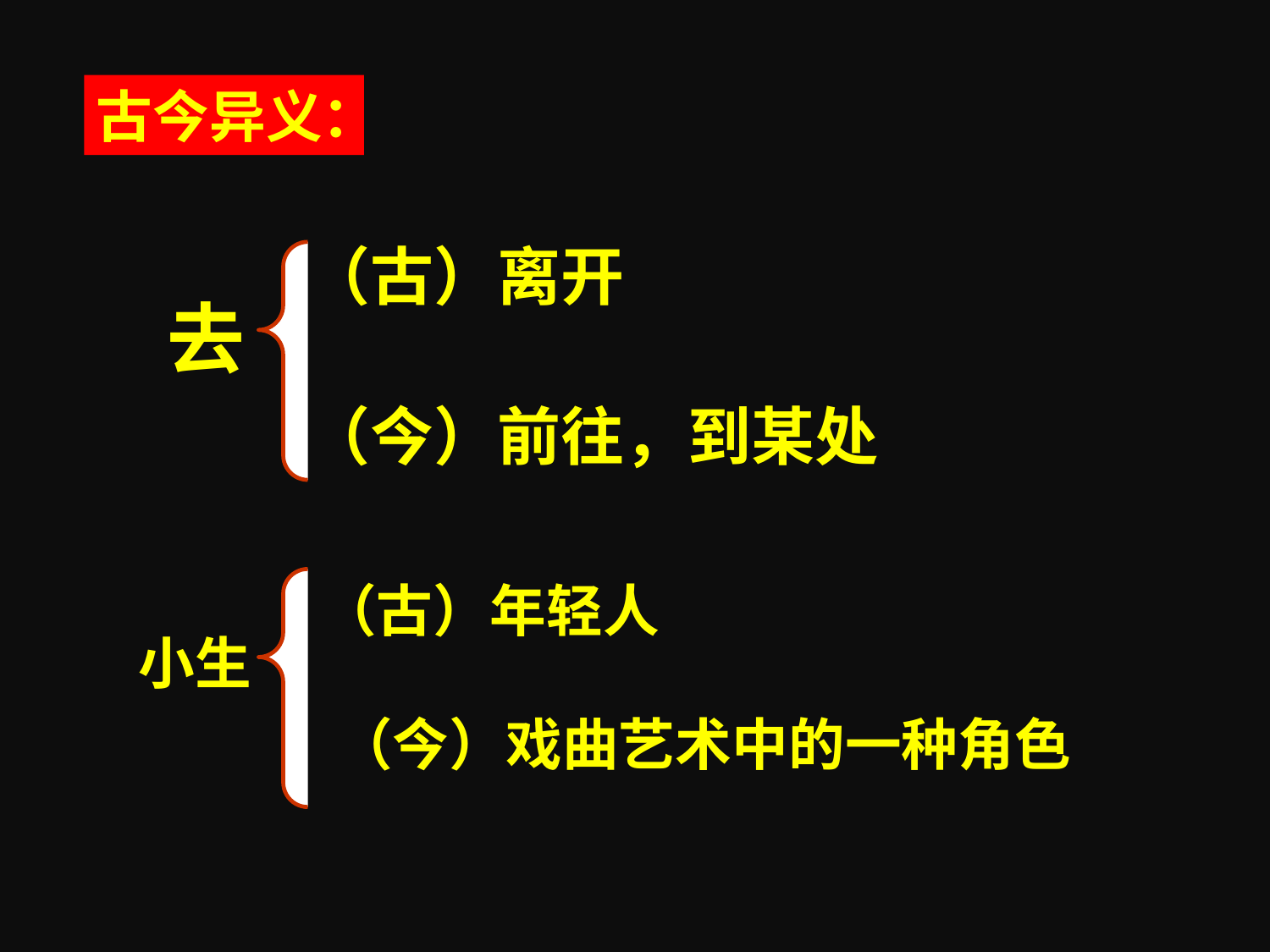

古今异义：
（古）离开

去
（今）前往，到某处

（古）年轻人
小生
（今）戏曲艺术中的一种角色